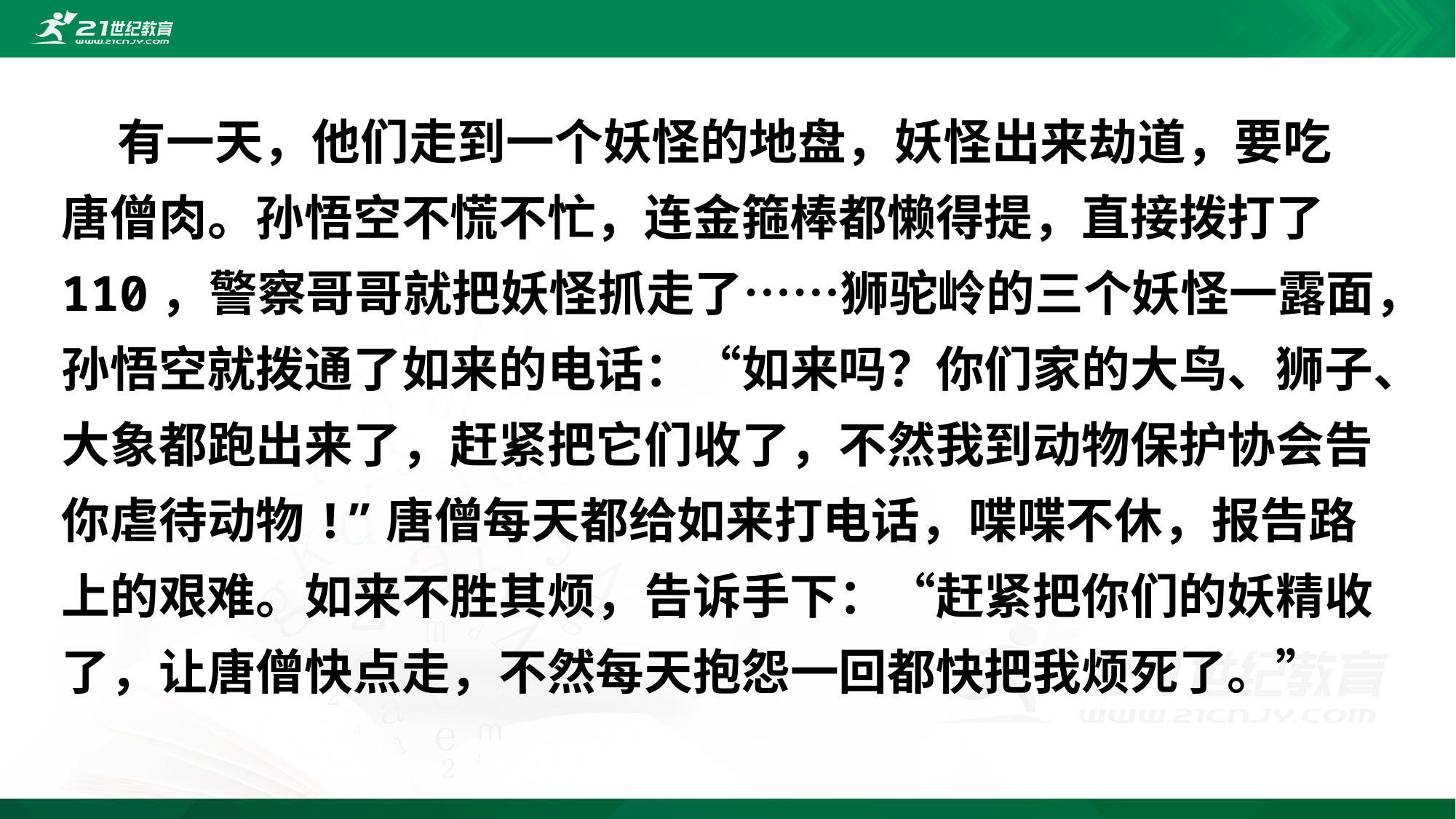

有一天，他们走到一个妖怪的地盘，妖怪出来劫道，要吃唐僧肉。孙悟空不慌不忙，连金箍棒都懒得提，直接拨打了110，警察哥哥就把妖怪抓走了……狮驼岭的三个妖怪一露面，孙悟空就拨通了如来的电话：“如来吗？你们家的大鸟、狮子、大象都跑出来了，赶紧把它们收了，不然我到动物保护协会告你虐待动物!”唐僧每天都给如来打电话，喋喋不休，报告路上的艰难。如来不胜其烦，告诉手下：“赶紧把你们的妖精收了，让唐僧快点走，不然每天抱怨一回都快把我烦死了。”